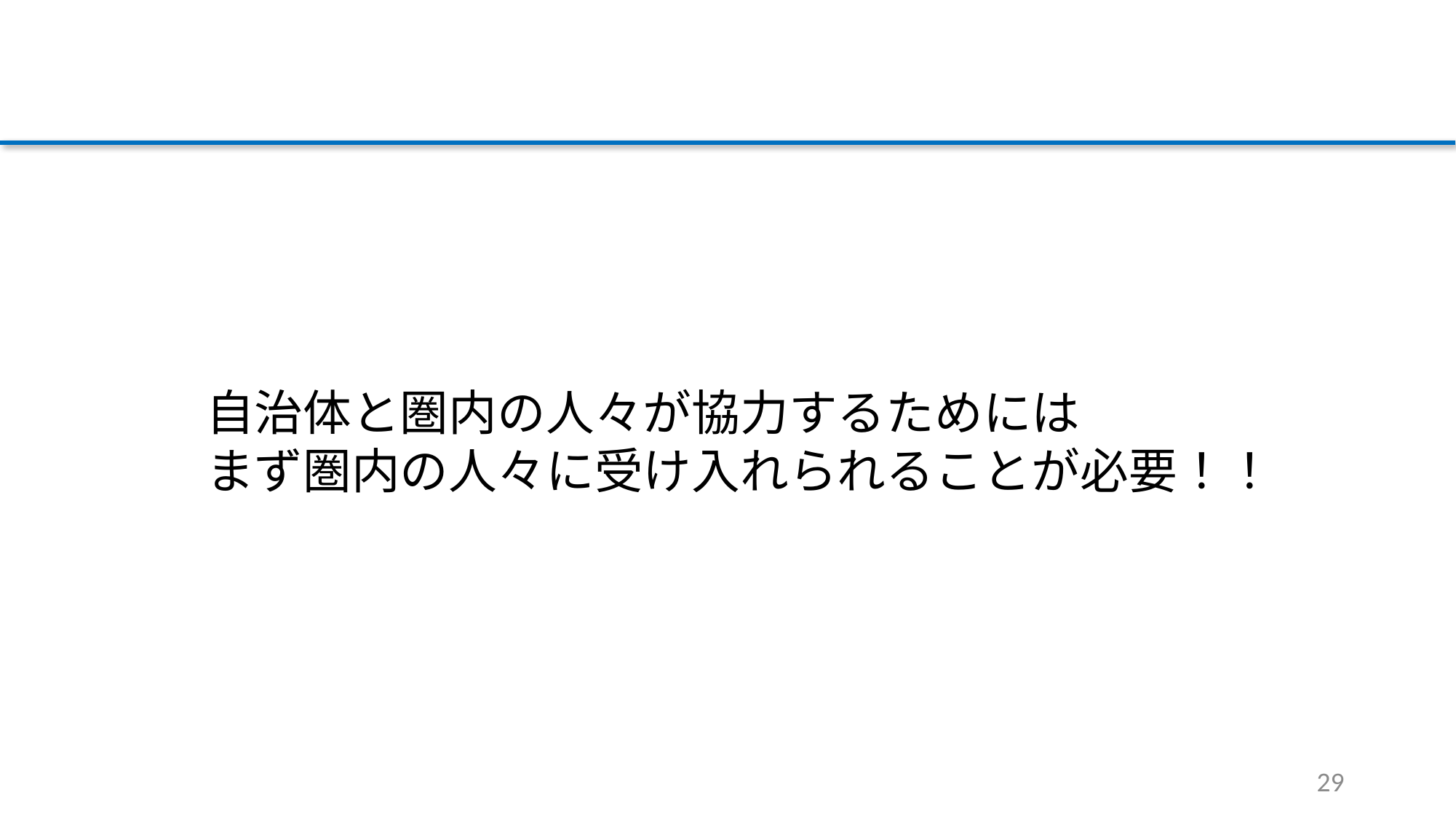

自治体と圏内の人々が協力するためには
まず圏内の人々に受け入れられることが必要！！
29